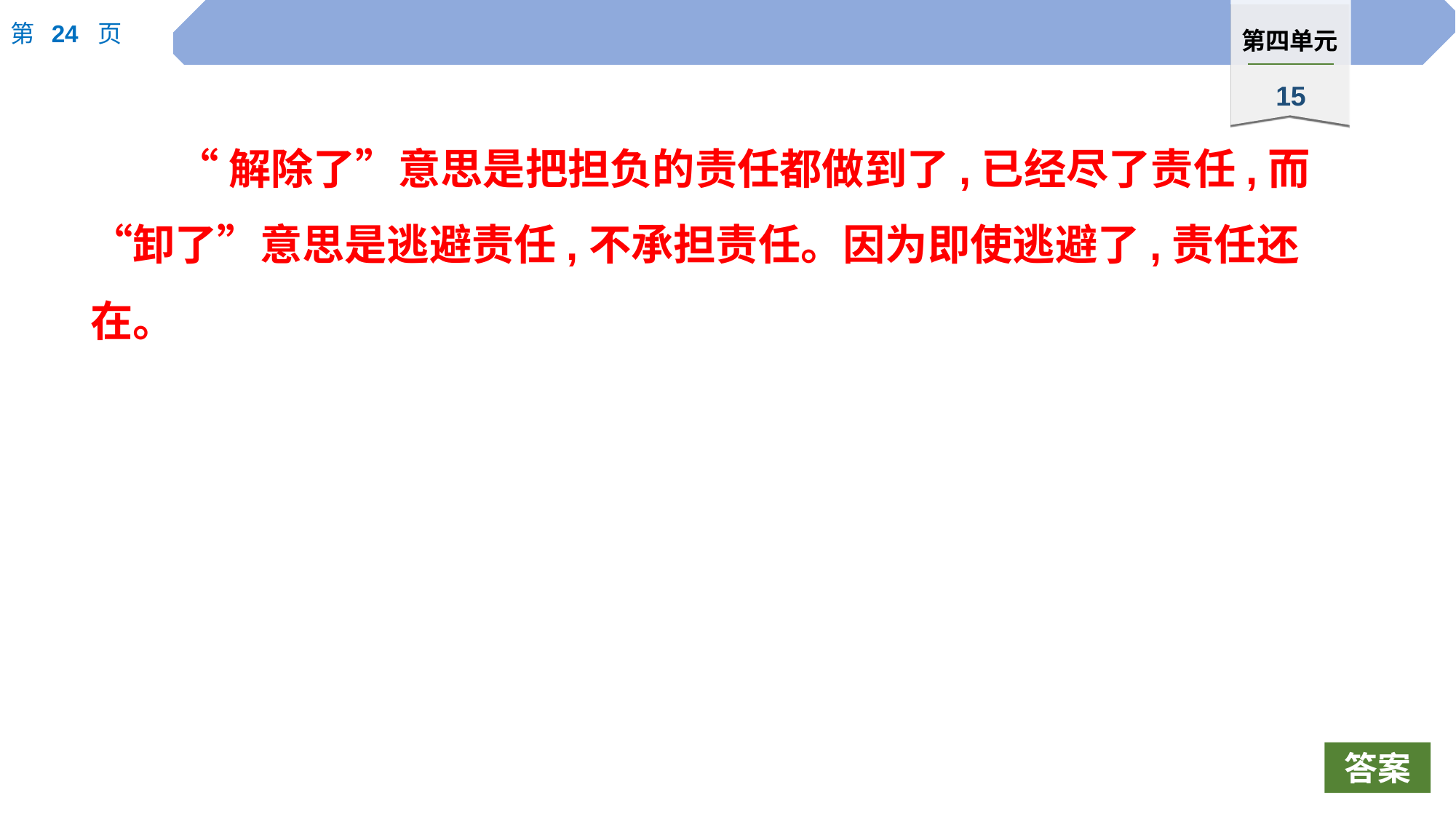

“解除了”意思是把担负的责任都做到了,已经尽了责任,而“卸了”意思是逃避责任,不承担责任。因为即使逃避了,责任还在。
答案